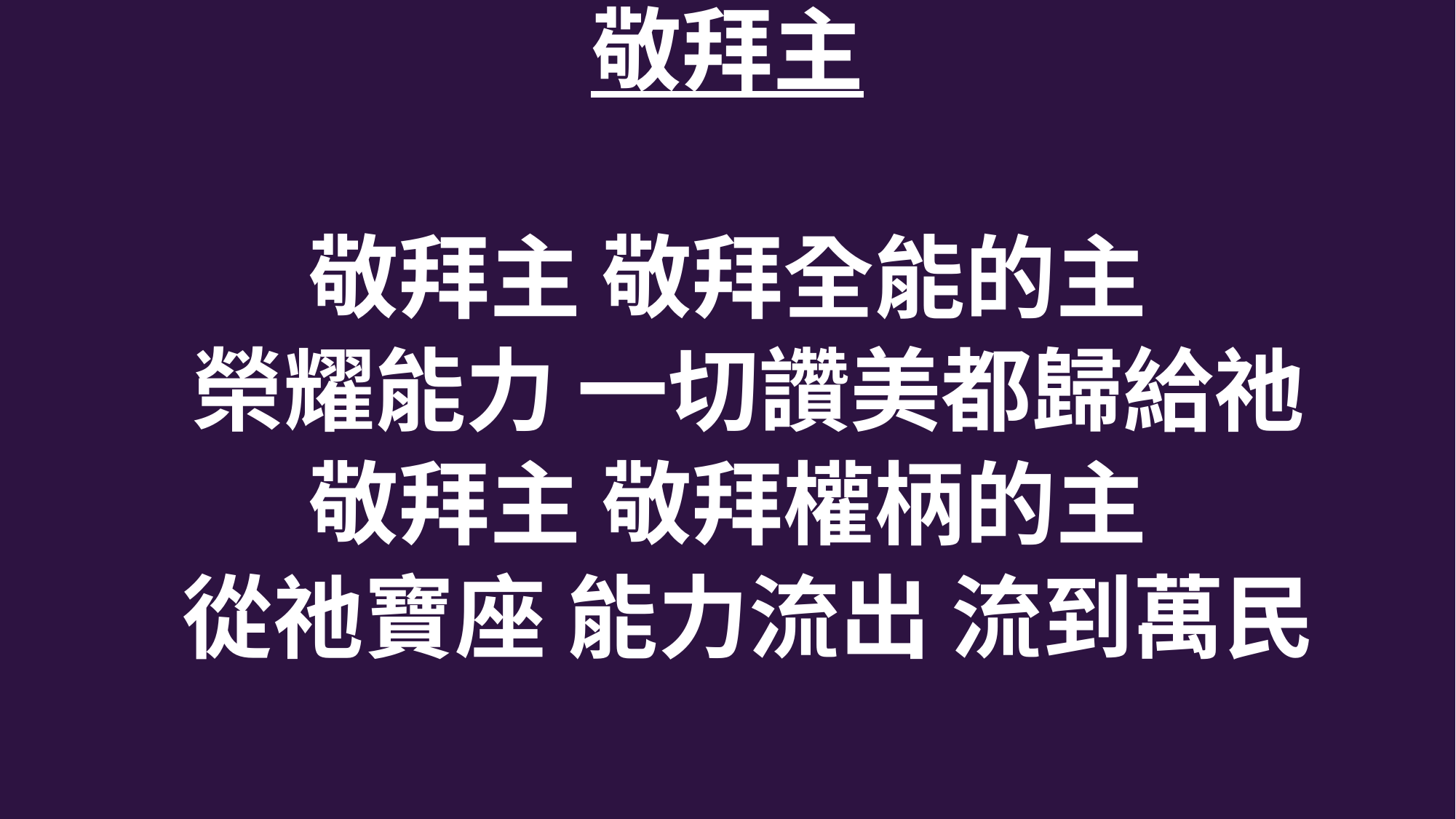

敬拜主

敬拜主 敬拜全能的主
 榮耀能力 一切讚美都歸給祂
敬拜主 敬拜權柄的主
 從祂寶座 能力流出 流到萬民